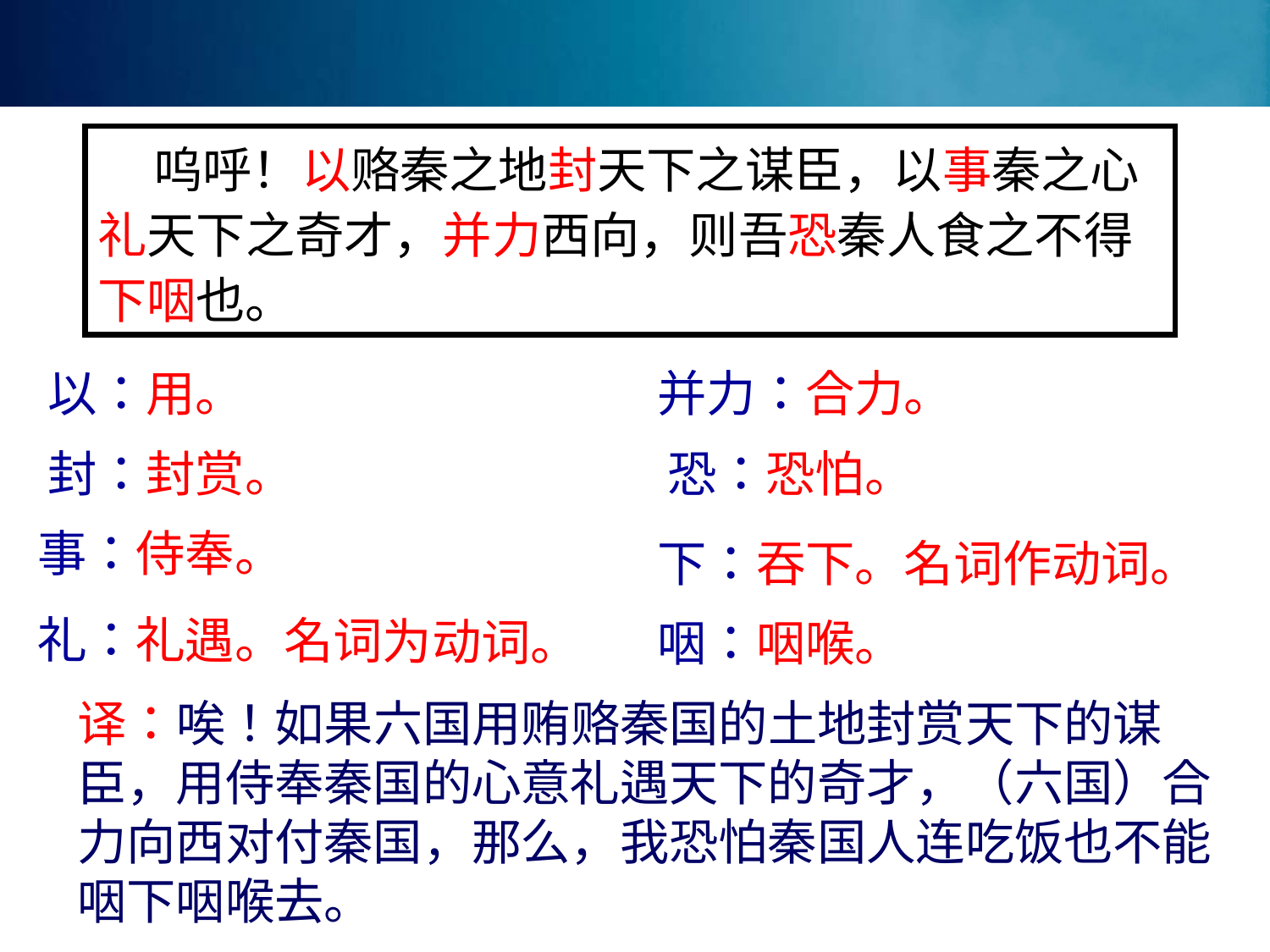

呜呼！以赂秦之地封天下之谋臣，以事秦之心礼天下之奇才，并力西向，则吾恐秦人食之不得下咽也。
以：用。
并力：合力。
封：封赏。
恐：恐怕。
事：侍奉。
下：吞下。名词作动词。
礼：礼遇。名词为动词。
咽：咽喉。
译：唉！如果六国用贿赂秦国的土地封赏天下的谋臣，用侍奉秦国的心意礼遇天下的奇才，（六国）合力向西对付秦国，那么，我恐怕秦国人连吃饭也不能咽下咽喉去。